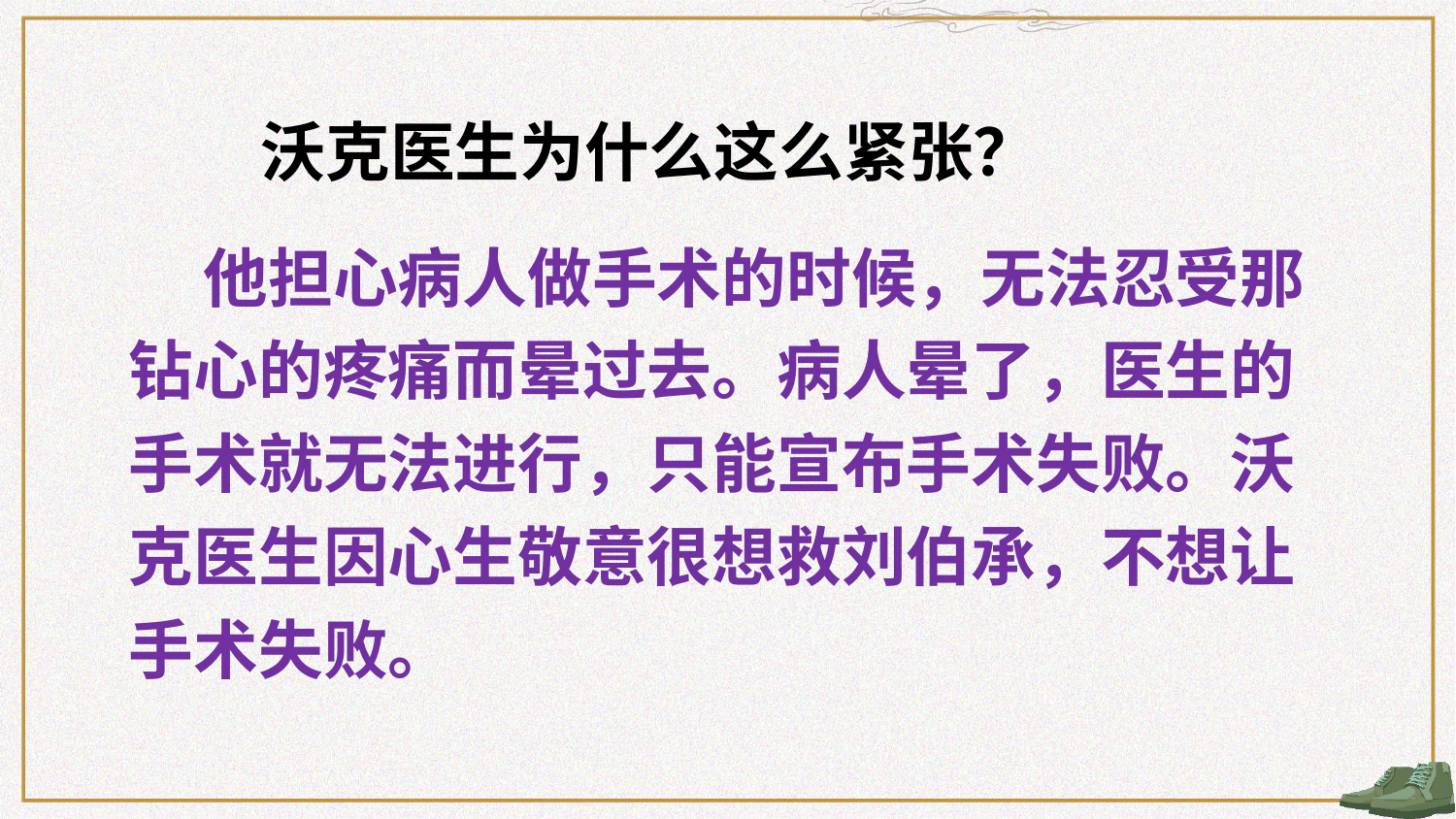

沃克医生为什么这么紧张？
    他担心病人做手术的时候，无法忍受那钻心的疼痛而晕过去。病人晕了，医生的手术就无法进行，只能宣布手术失败。沃克医生因心生敬意很想救刘伯承，不想让手术失败。